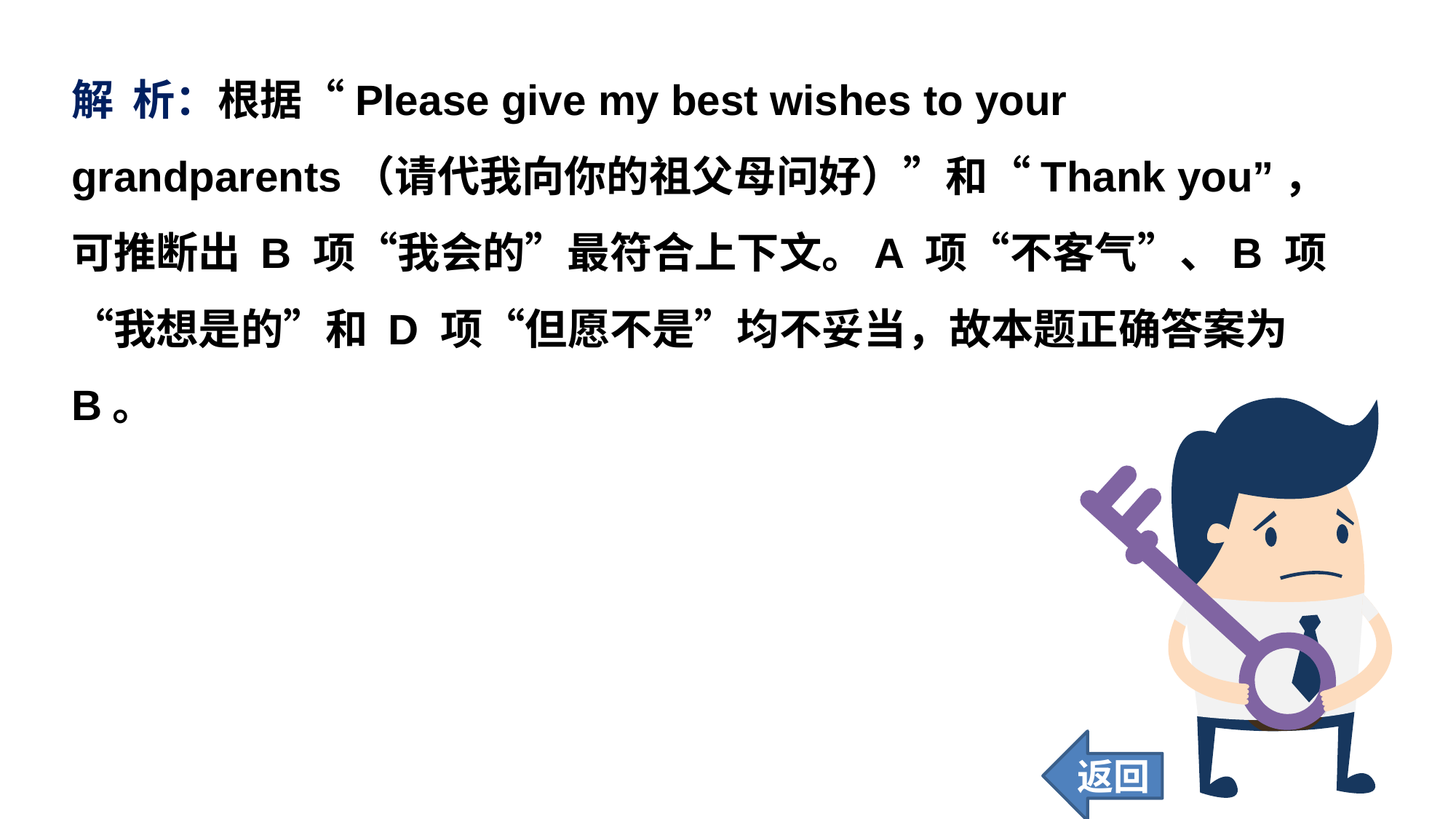

解  析：根据“Please give my best wishes to your grandparents（请代我向你的祖父母问好）”和“Thank you”，可推断出 B 项“我会的”最符合上下文。A 项“不客气”、B 项“我想是的”和 D 项“但愿不是”均不妥当，故本题正确答案为 B。

返回
101